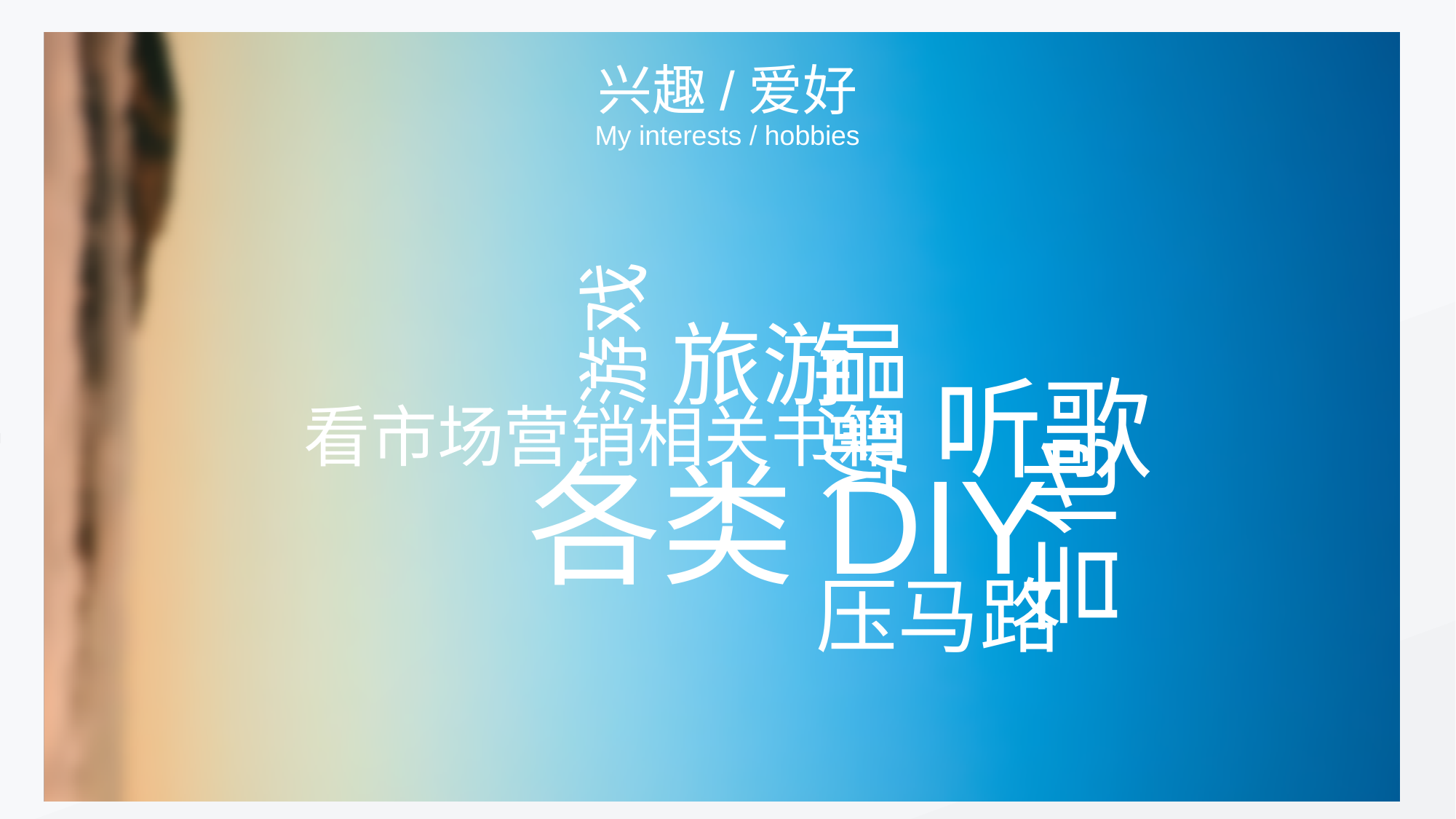

兴趣/爱好
My interests / hobbies
游戏
旅游
唱歌
听歌
看市场营销相关书籍
各类DIY
吉他
压马路